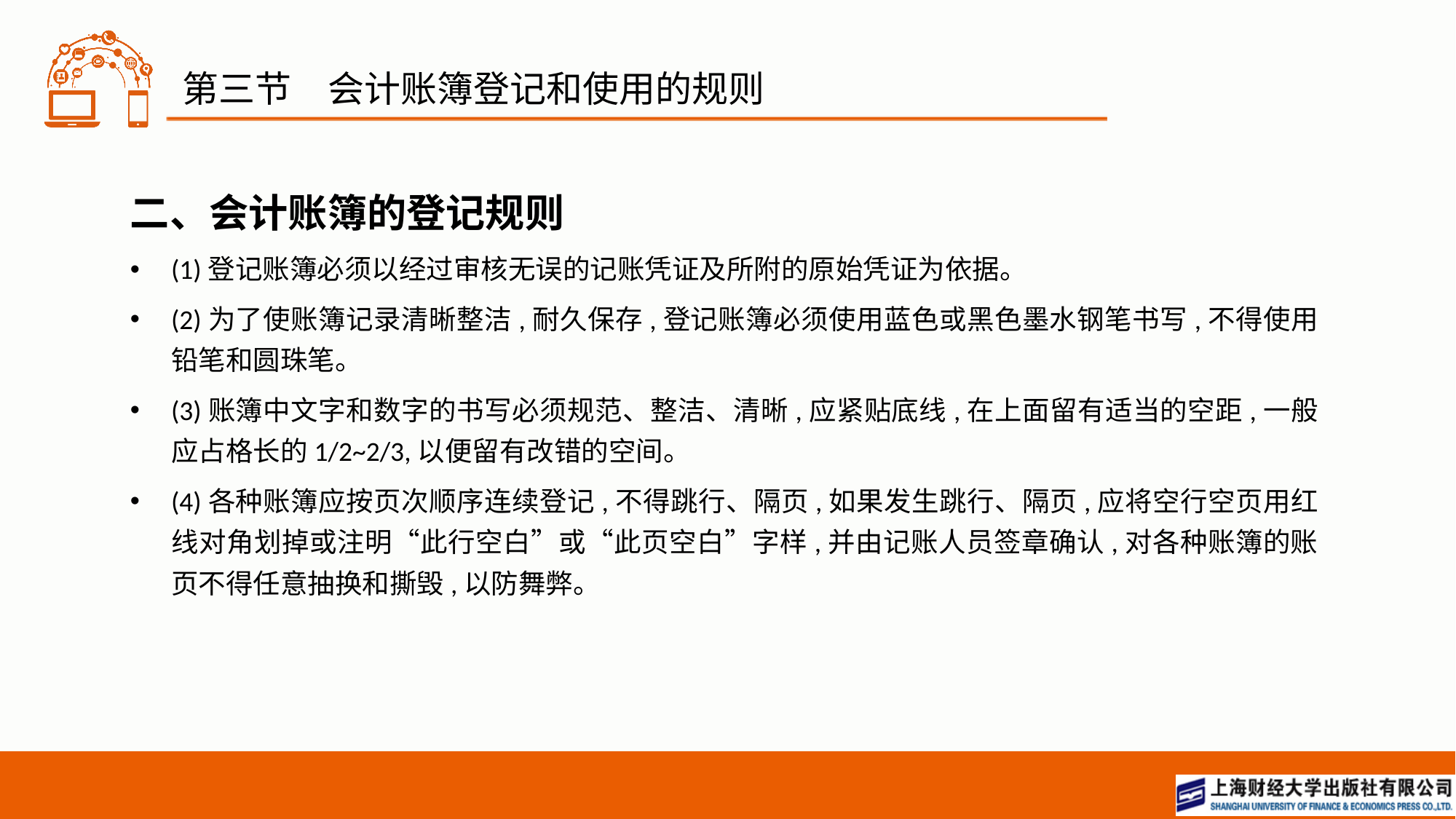

# 第三节　会计账簿登记和使用的规则
二、会计账簿的登记规则
(1)登记账簿必须以经过审核无误的记账凭证及所附的原始凭证为依据。
(2)为了使账簿记录清晰整洁,耐久保存,登记账簿必须使用蓝色或黑色墨水钢笔书写,不得使用铅笔和圆珠笔。
(3)账簿中文字和数字的书写必须规范、整洁、清晰,应紧贴底线,在上面留有适当的空距,一般应占格长的1/2~2/3,以便留有改错的空间。
(4)各种账簿应按页次顺序连续登记,不得跳行、隔页,如果发生跳行、隔页,应将空行空页用红线对角划掉或注明“此行空白”或“此页空白”字样,并由记账人员签章确认,对各种账簿的账页不得任意抽换和撕毁,以防舞弊。